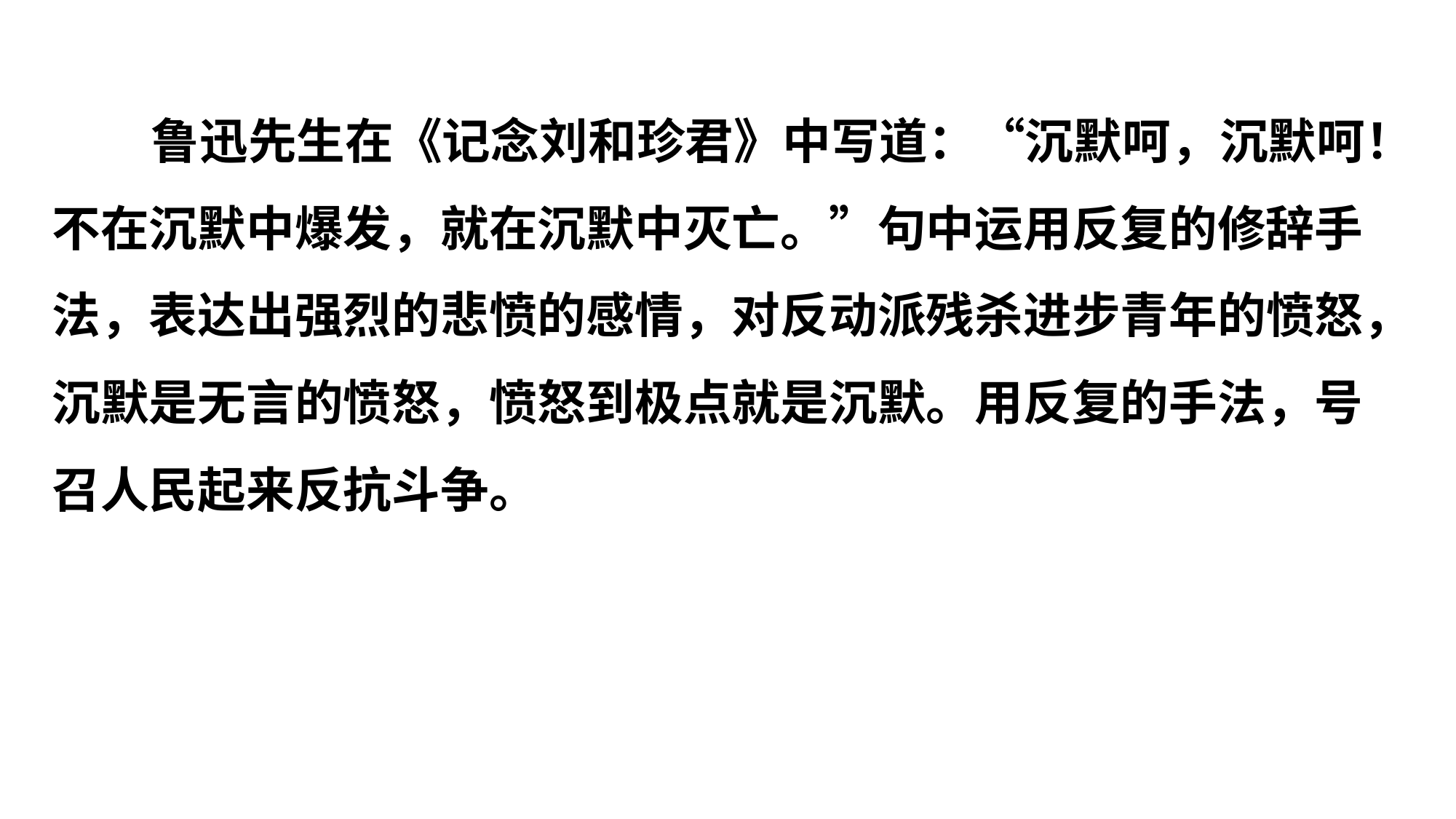

鲁迅先生在《记念刘和珍君》中写道：“沉默呵，沉默呵！不在沉默中爆发，就在沉默中灭亡。”句中运用反复的修辞手法，表达出强烈的悲愤的感情，对反动派残杀进步青年的愤怒，沉默是无言的愤怒，愤怒到极点就是沉默。用反复的手法，号召人民起来反抗斗争。